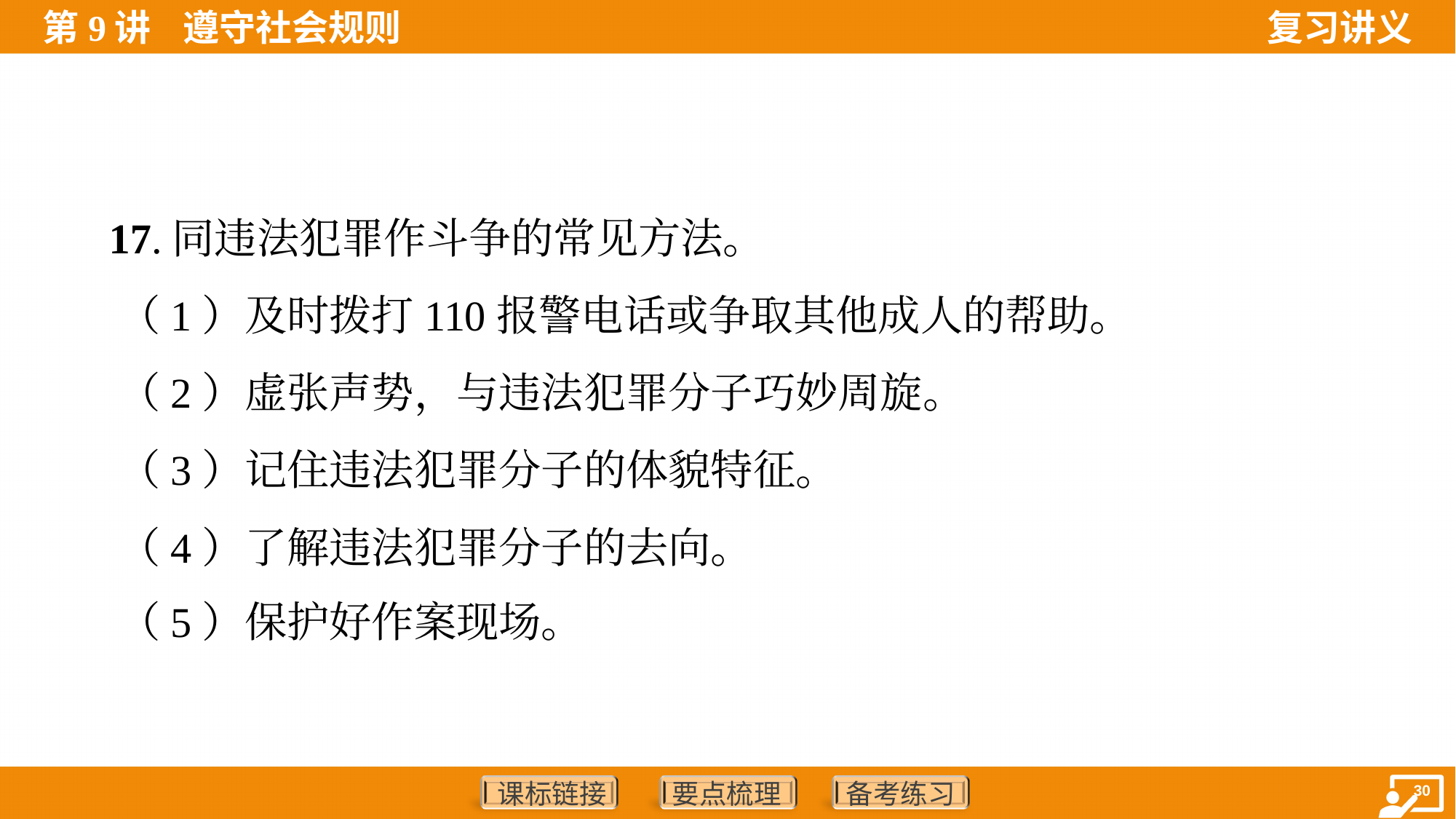

17.同违法犯罪作斗争的常见方法。
    （1）及时拨打110报警电话或争取其他成人的帮助。
    （2）虚张声势，与违法犯罪分子巧妙周旋。
    （3）记住违法犯罪分子的体貌特征。
    （4）了解违法犯罪分子的去向。
    （5）保护好作案现场。